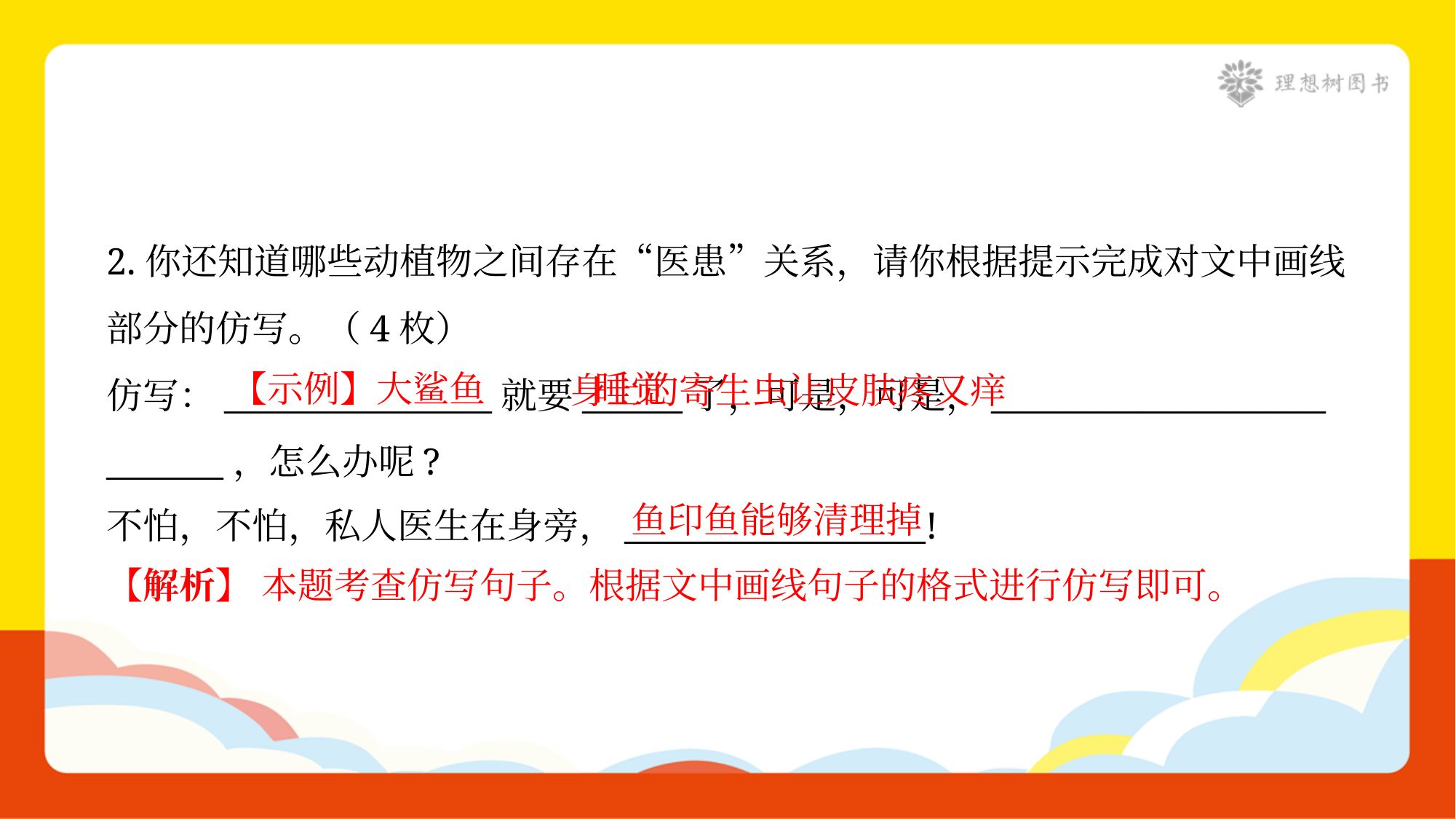

2.你还知道哪些动植物之间存在“医患”关系，请你根据提示完成对文中画线
部分的仿写。（4枚）
仿写：________________就要______了，可是，可是，____________________
_______，怎么办呢?
不怕，不怕，私人医生在身旁，__________________!
                                                 身上的寄生虫让皮肤疼又痒
【示例】大鲨鱼
睡觉
鱼印鱼能够清理掉
【解析】 本题考查仿写句子。根据文中画线句子的格式进行仿写即可。